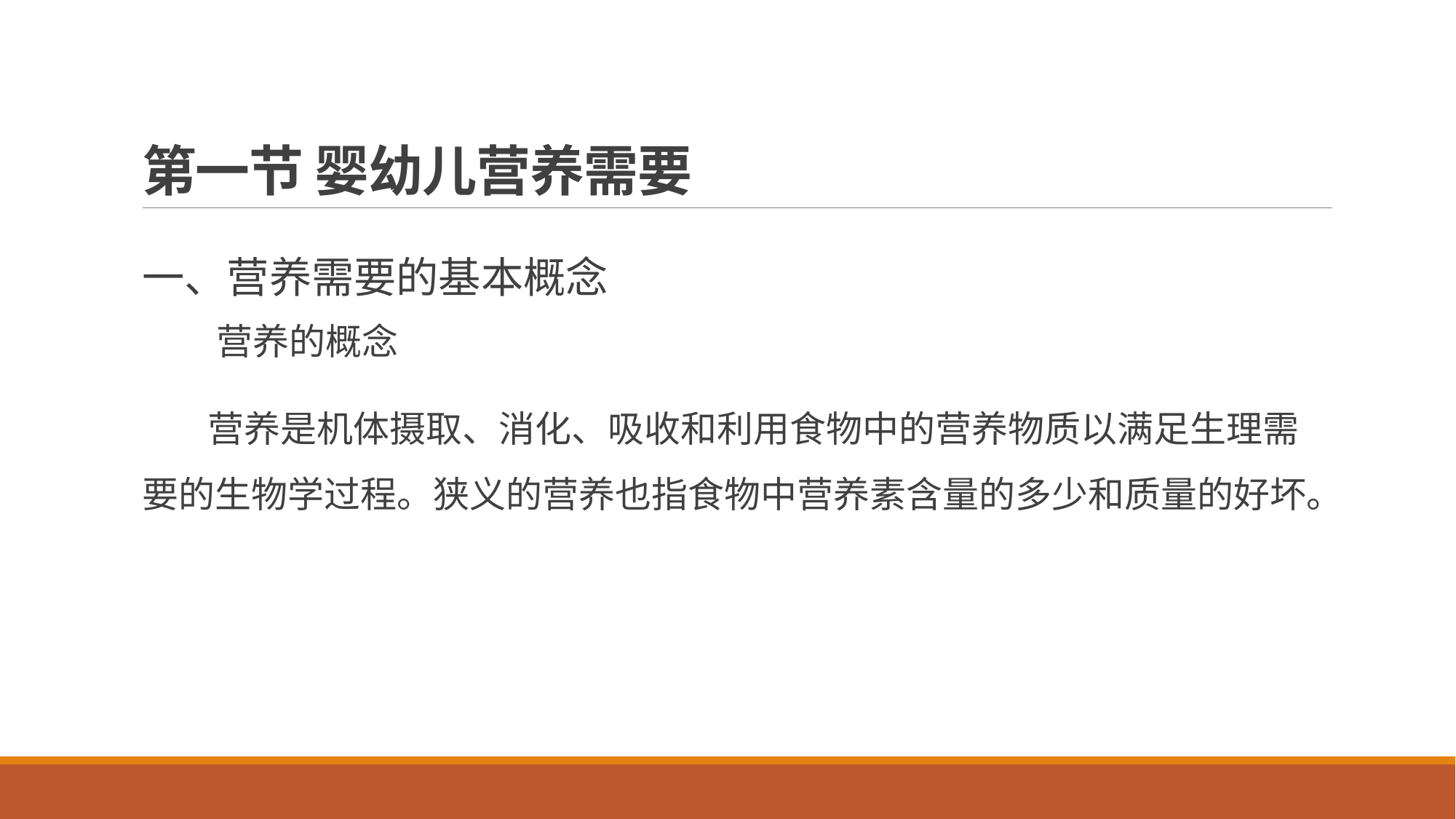

# 第一节 婴幼儿营养需要

一、营养需要的基本概念
        营养的概念
       营养是机体摄取、消化、吸收和利用食物中的营养物质以满足生理需要的生物学过程。狭义的营养也指食物中营养素含量的多少和质量的好坏。